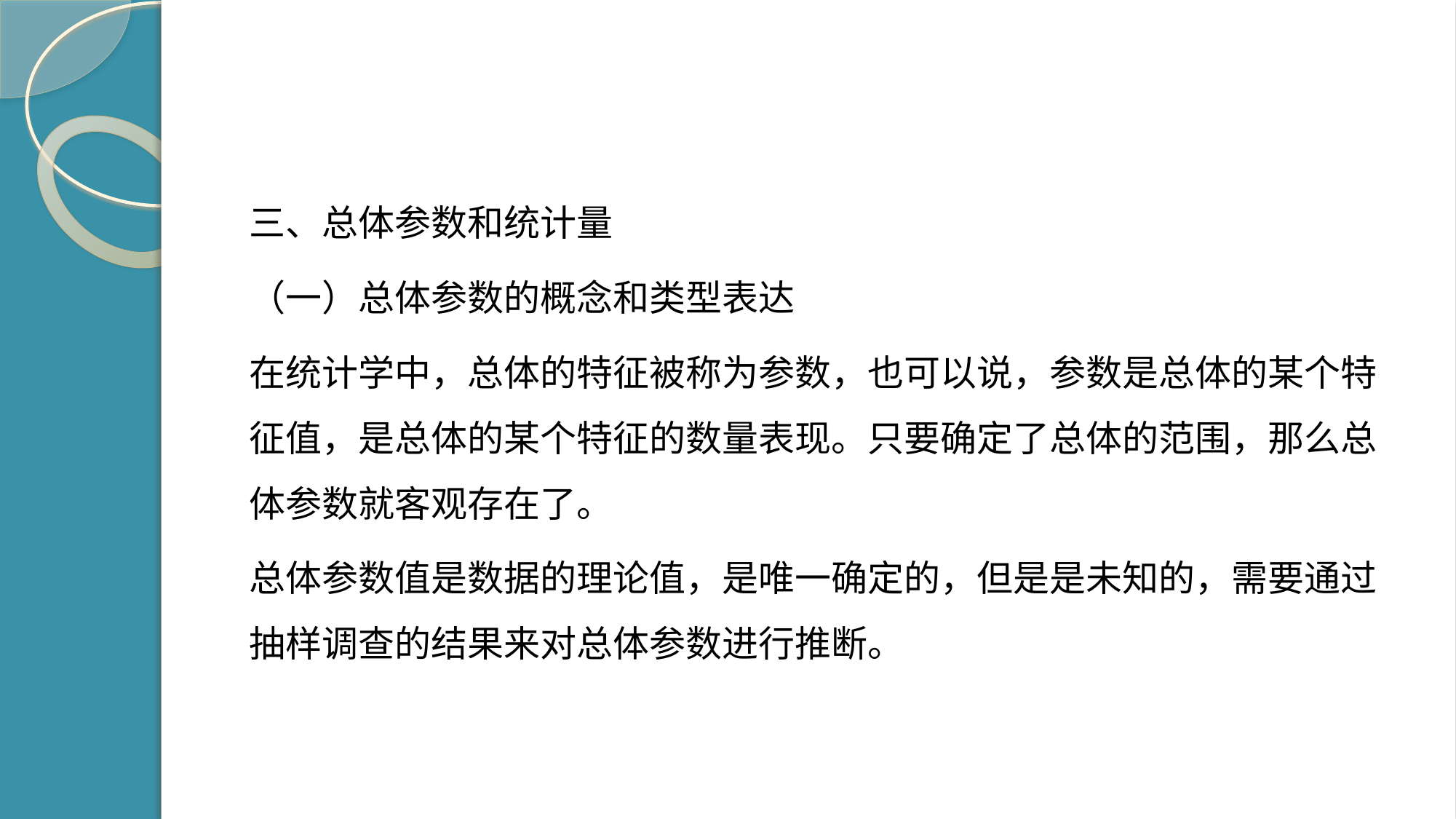

#
三、总体参数和统计量
（一）总体参数的概念和类型表达
在统计学中，总体的特征被称为参数，也可以说，参数是总体的某个特征值，是总体的某个特征的数量表现。只要确定了总体的范围，那么总体参数就客观存在了。
总体参数值是数据的理论值，是唯一确定的，但是是未知的，需要通过抽样调查的结果来对总体参数进行推断。